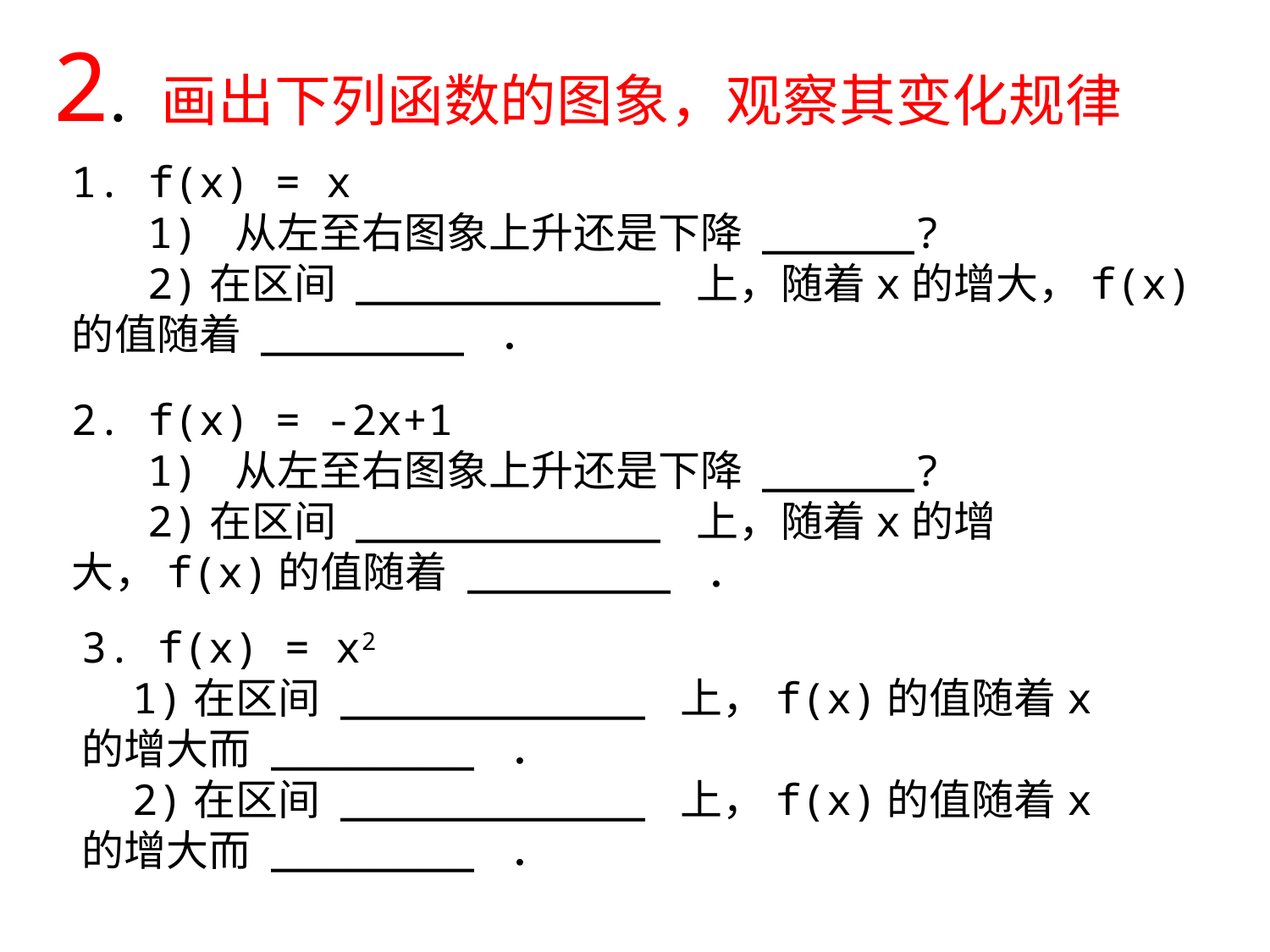

2. 画出下列函数的图象，观察其变化规律
1. f(x) = x
   1) 从左至右图象上升还是下降 ______?
   2)在区间 ____________ 上，随着x的增大，f(x)的值随着 ________ ．
2. f(x) = -2x+1
   1) 从左至右图象上升还是下降 ______?
   2)在区间 ____________ 上，随着x的增大，f(x)的值随着 ________ ．
3. f(x) = x2
  1)在区间 ____________ 上，f(x)的值随着x的增大而 ________ ．
  2)在区间 ____________ 上，f(x)的值随着x的增大而 ________ ．